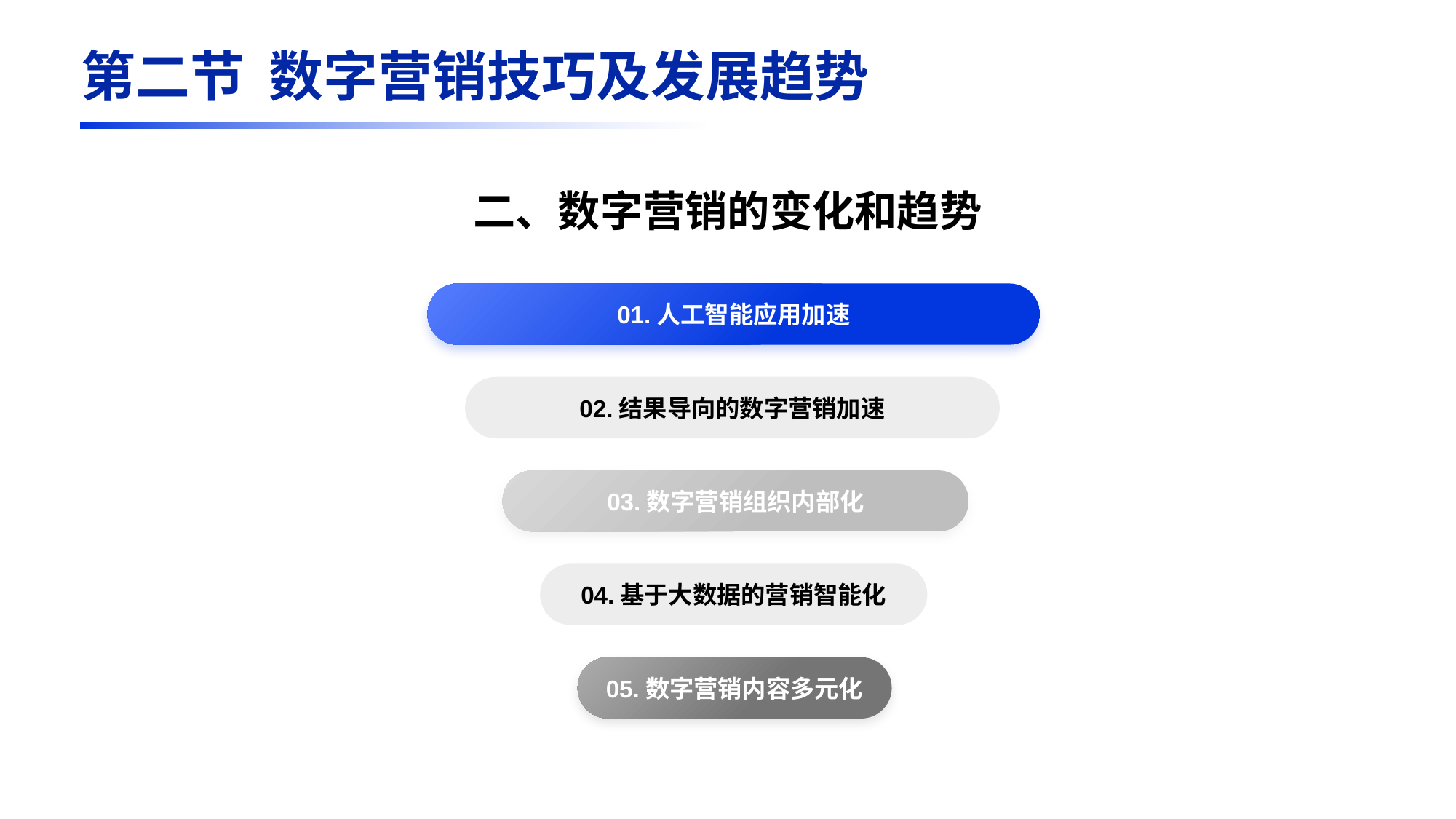

第二节  数字营销技巧及发展趋势
二、数字营销的变化和趋势
01.人工智能应用加速
02.结果导向的数字营销加速
03.数字营销组织内部化
04.基于大数据的营销智能化
05.数字营销内容多元化